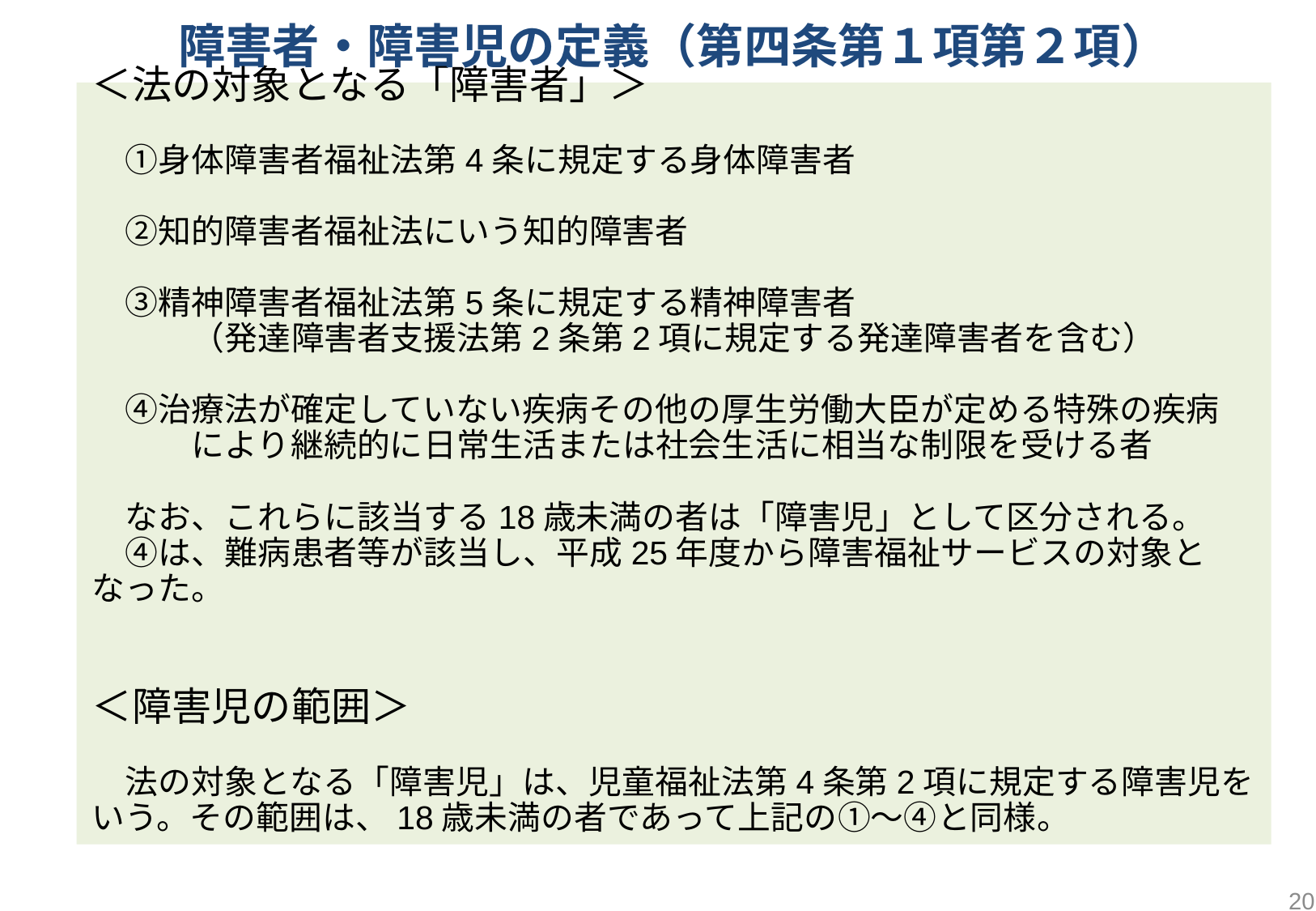

障害者・障害児の定義（第四条第１項第２項）
＜法の対象となる「障害者」＞

　①身体障害者福祉法第4条に規定する身体障害者

　②知的障害者福祉法にいう知的障害者

　③精神障害者福祉法第5条に規定する精神障害者
　　　（発達障害者支援法第2条第2項に規定する発達障害者を含む）

　④治療法が確定していない疾病その他の厚生労働大臣が定める特殊の疾病
　　　により継続的に日常生活または社会生活に相当な制限を受ける者

　なお、これらに該当する18歳未満の者は「障害児」として区分される。
　④は、難病患者等が該当し、平成25年度から障害福祉サービスの対象となった。

＜障害児の範囲＞

　法の対象となる「障害児」は、児童福祉法第4条第2項に規定する障害児をいう。その範囲は、18歳未満の者であって上記の①～④と同様。
20